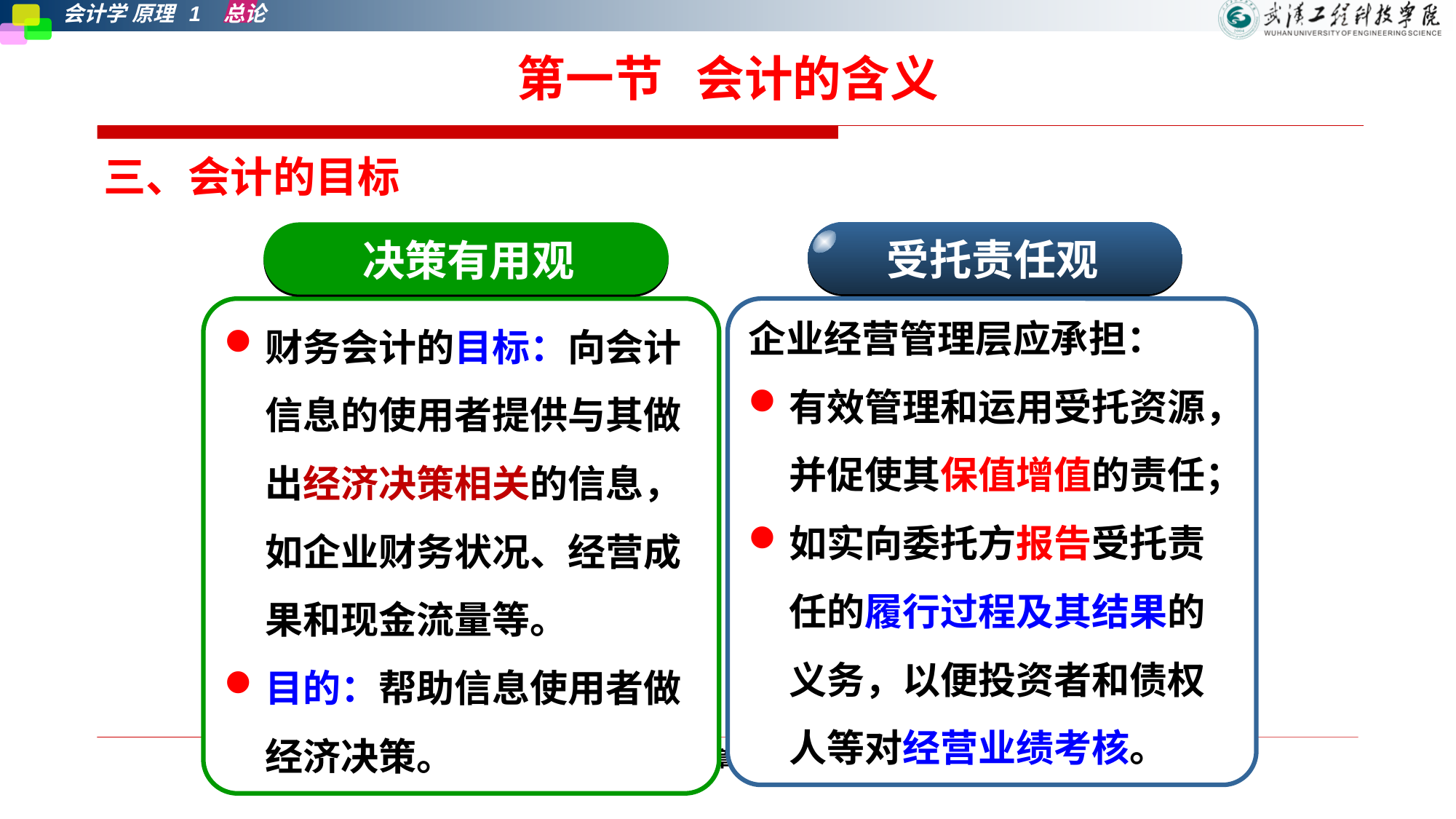

# 第一节   会计的含义
三、会计的目标

受托责任观
决策有用观
财务会计的目标：向会计信息的使用者提供与其做出经济决策相关的信息，如企业财务状况、经营成果和现金流量等。
目的：帮助信息使用者做经济决策。
企业经营管理层应承担：
有效管理和运用受托资源，并促使其保值增值的责任；
如实向委托方报告受托责任的履行过程及其结果的义务，以便投资者和债权人等对经营业绩考核。
第一章  总论